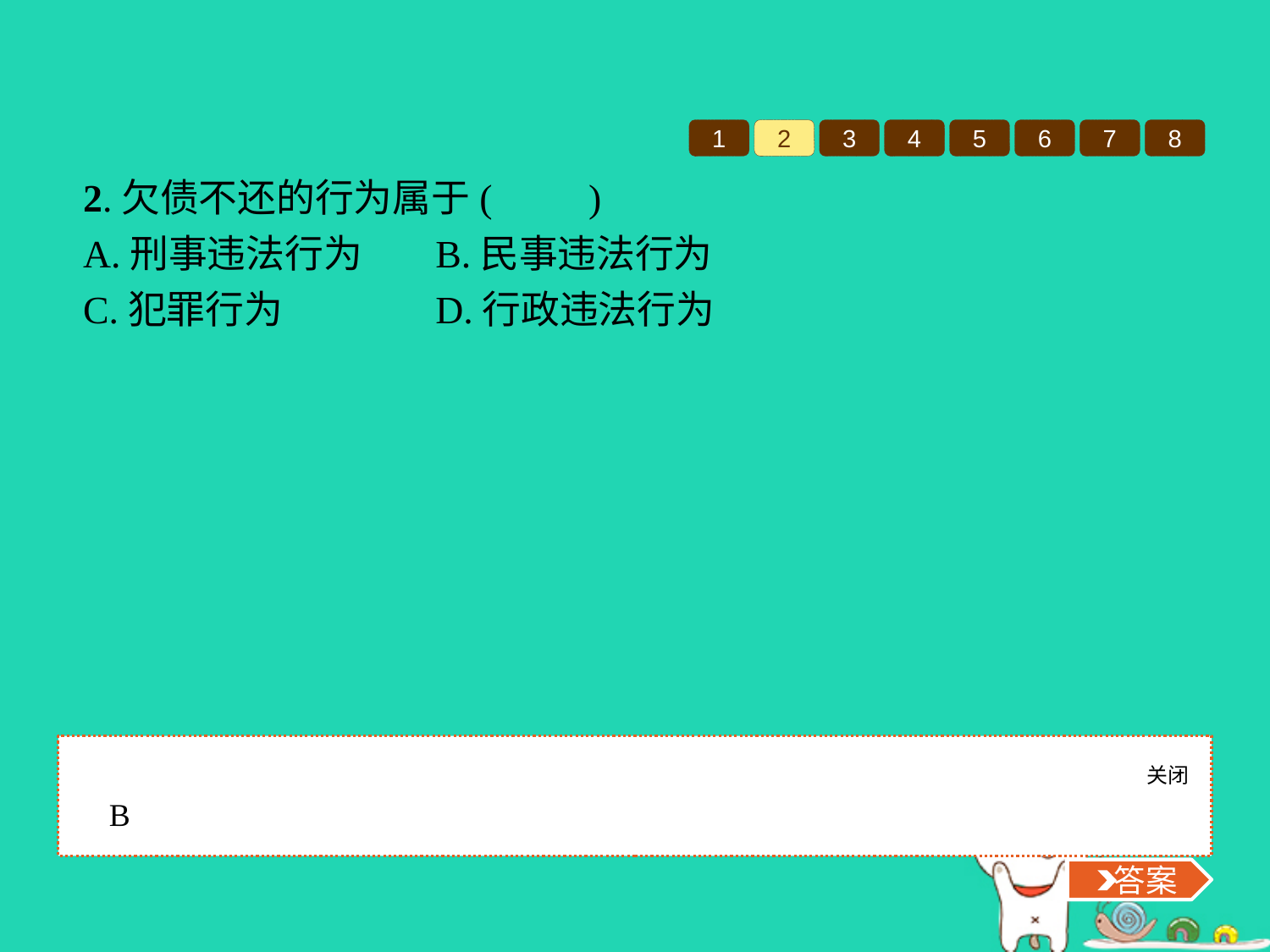

1
2
3
4
5
6
7
8
2.欠债不还的行为属于(　　)
A.刑事违法行为	B.民事违法行为
C.犯罪行为		D.行政违法行为

关闭
  答案

B
  答案